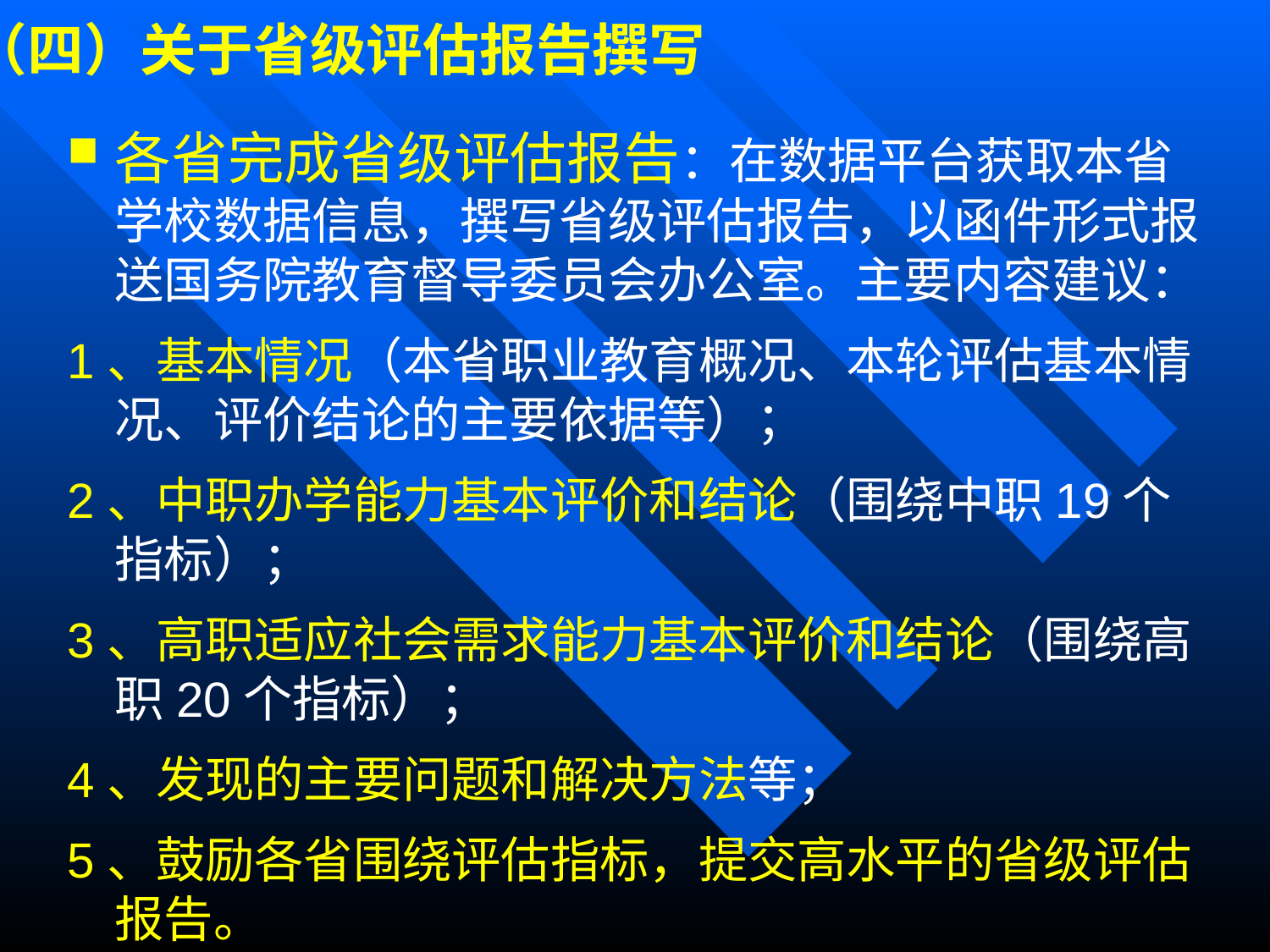

（四）关于省级评估报告撰写
各省完成省级评估报告：在数据平台获取本省学校数据信息，撰写省级评估报告，以函件形式报送国务院教育督导委员会办公室。主要内容建议：
1、基本情况（本省职业教育概况、本轮评估基本情况、评价结论的主要依据等）；
2、中职办学能力基本评价和结论（围绕中职19个指标）；
3、高职适应社会需求能力基本评价和结论（围绕高职20个指标）；
4、发现的主要问题和解决方法等；
5、鼓励各省围绕评估指标，提交高水平的省级评估报告。